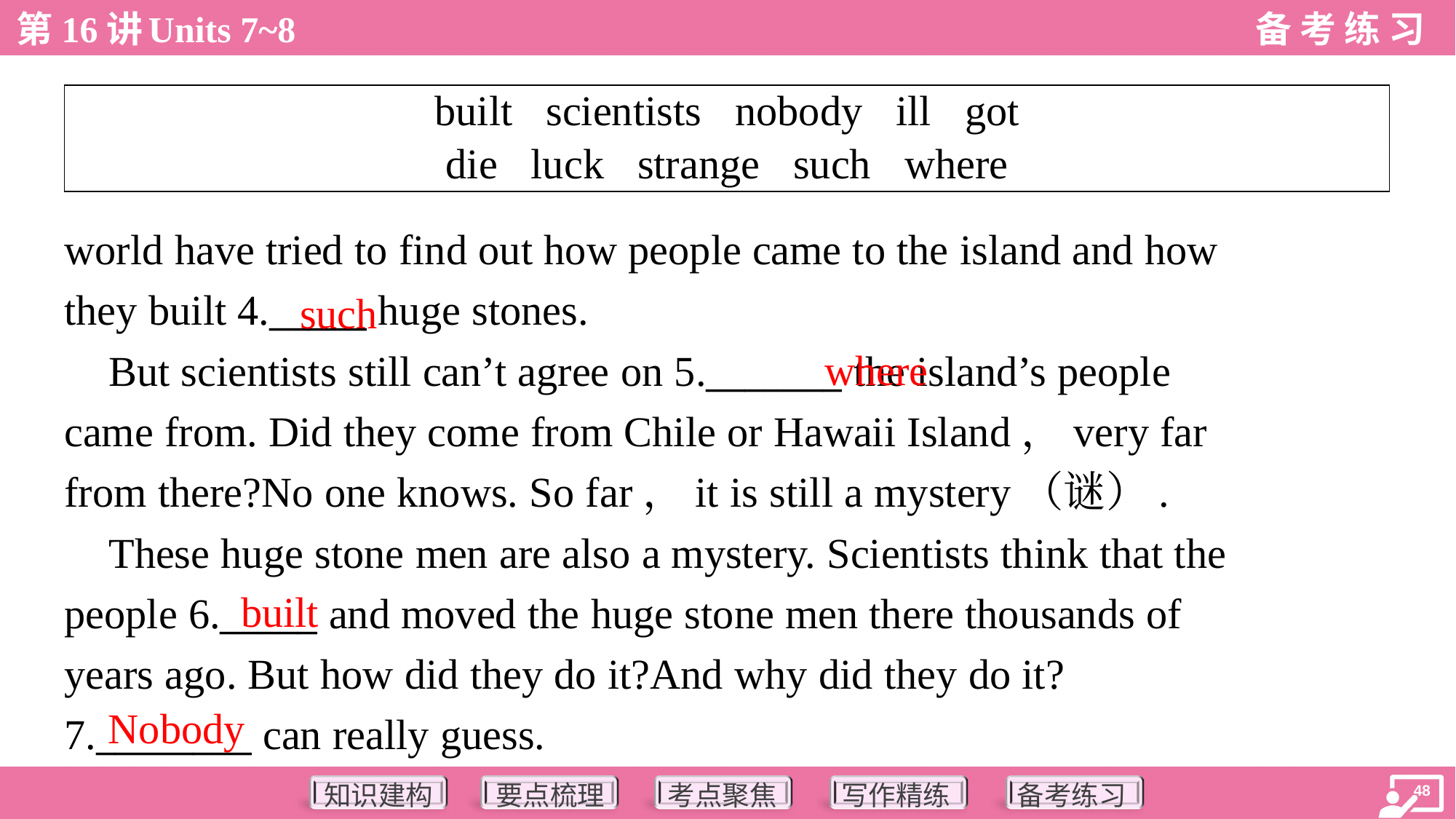

| built scientists nobody ill got die luck strange such where |
| --- |
world have tried to find out how people came to the island and how
they built 4._____ huge stones.
    But scientists still can’t agree on 5._______ the island’s people
came from. Did they come from Chile or Hawaii Island，very far
from there?No one knows. So far，it is still a mystery（谜）.
    These huge stone men are also a mystery. Scientists think that the
people 6._____ and moved the huge stone men there thousands of
years ago. But how did they do it?And why did they do it?
7.________ can really guess.

such
where

built
Nobody